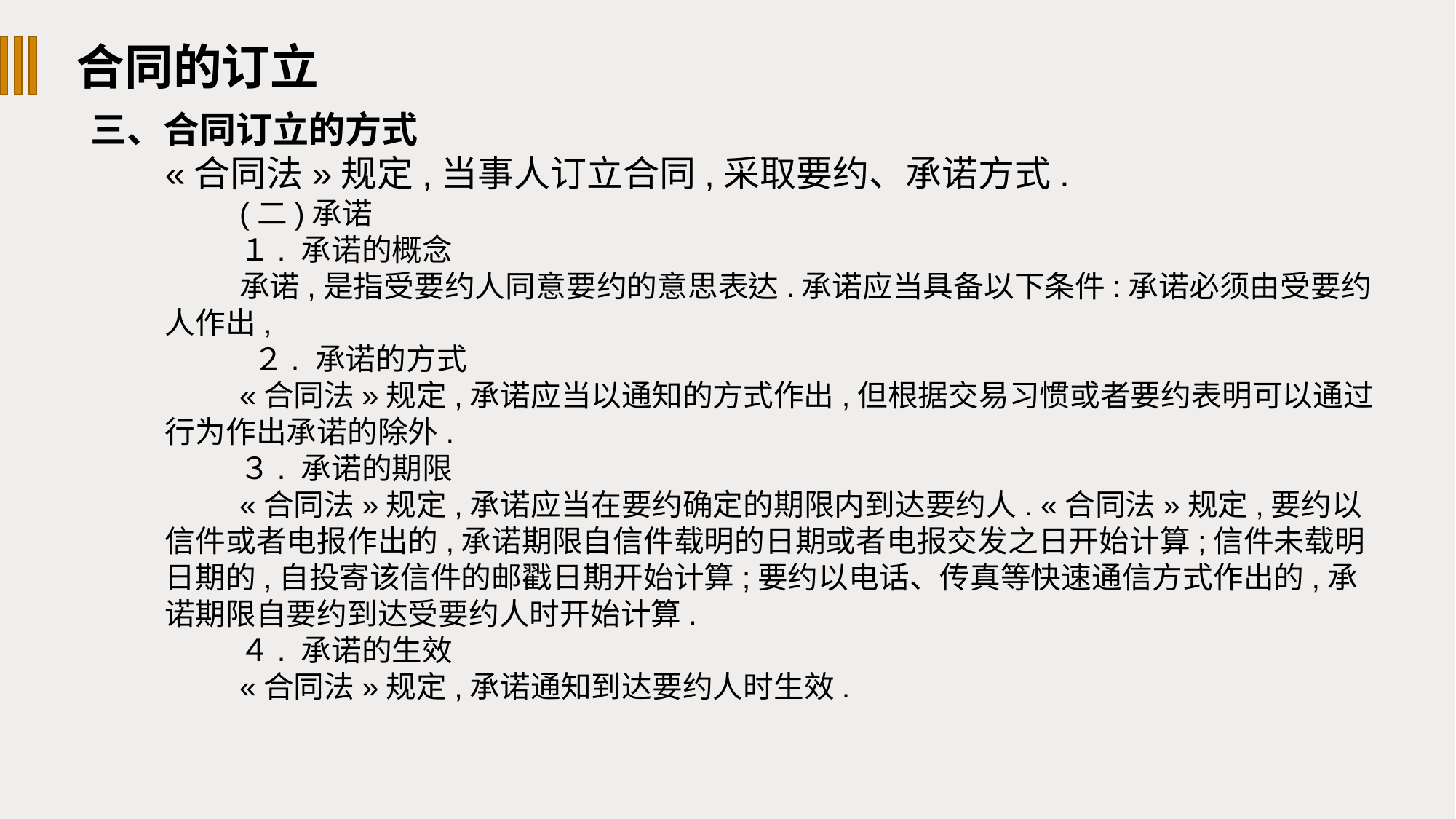

合同的订立

三、合同订立的方式
«合同法»规定,当事人订立合同,采取要约、承诺方式.
(二)承诺
１. 承诺的概念
承诺,是指受要约人同意要约的意思表达.承诺应当具备以下条件:承诺必须由受要约人作出,
 ２. 承诺的方式
«合同法»规定,承诺应当以通知的方式作出,但根据交易习惯或者要约表明可以通过行为作出承诺的除外.
３. 承诺的期限
«合同法»规定,承诺应当在要约确定的期限内到达要约人. «合同法»规定,要约以信件或者电报作出的,承诺期限自信件载明的日期或者电报交发之日开始计算;信件未载明日期的,自投寄该信件的邮戳日期开始计算;要约以电话、传真等快速通信方式作出的,承诺期限自要约到达受要约人时开始计算.
４. 承诺的生效
«合同法»规定,承诺通知到达要约人时生效.